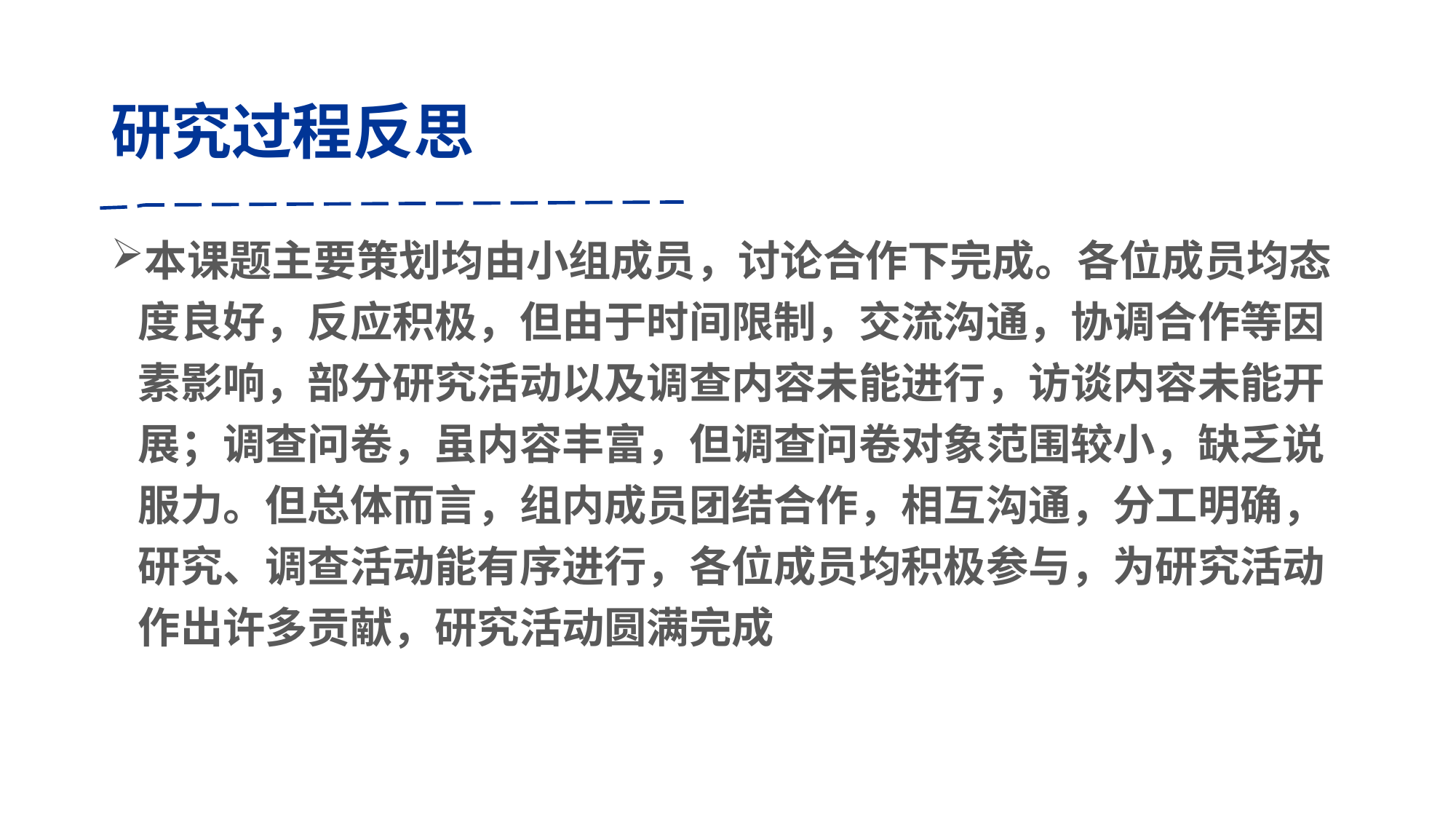

# 研究过程反思
本课题主要策划均由小组成员，讨论合作下完成。各位成员均态度良好，反应积极，但由于时间限制，交流沟通，协调合作等因素影响，部分研究活动以及调查内容未能进行，访谈内容未能开展；调查问卷，虽内容丰富，但调查问卷对象范围较小，缺乏说服力。但总体而言，组内成员团结合作，相互沟通，分工明确，研究、调查活动能有序进行，各位成员均积极参与，为研究活动作出许多贡献，研究活动圆满完成